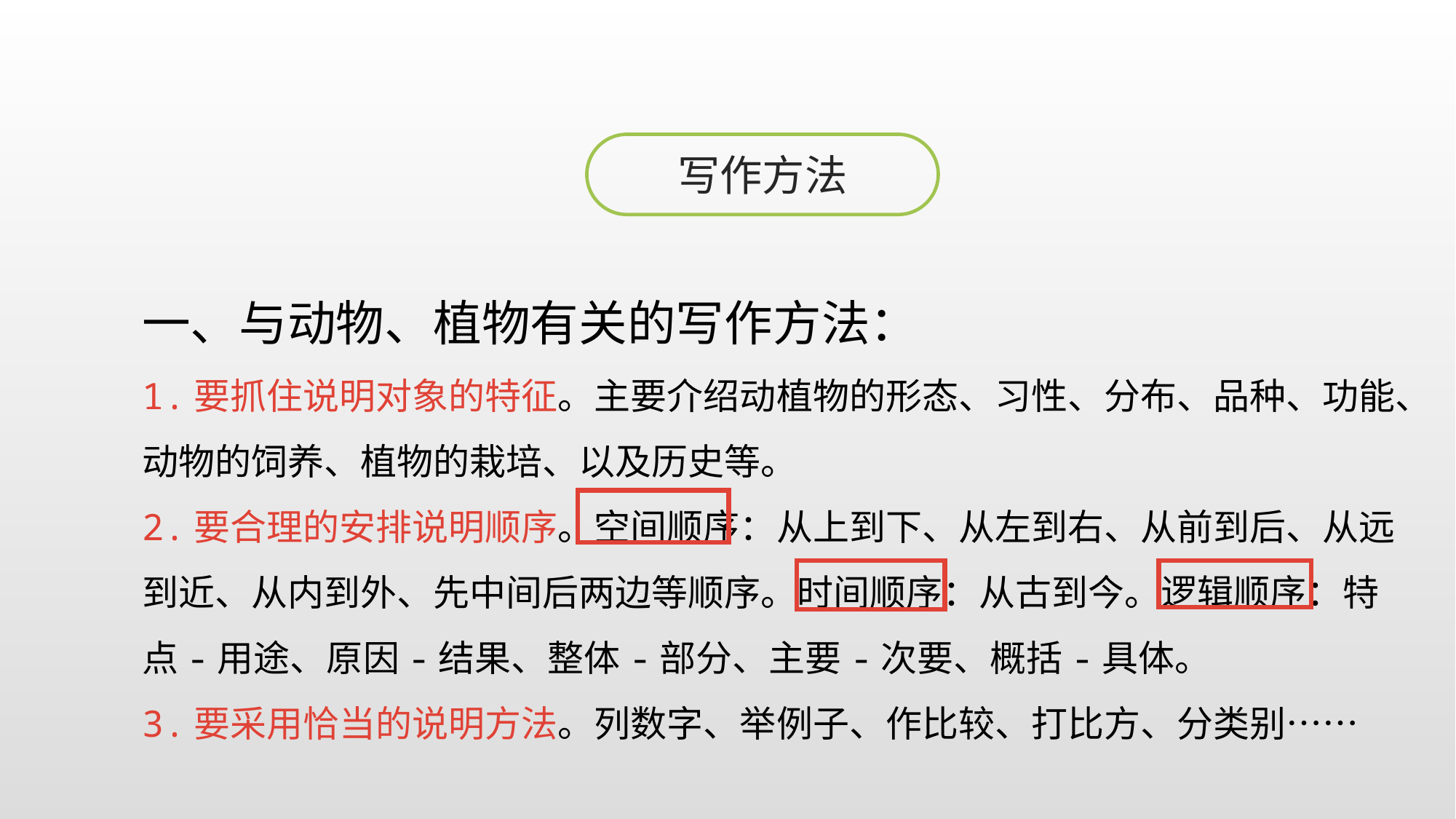

写作方法
一、与动物、植物有关的写作方法：
1.要抓住说明对象的特征。主要介绍动植物的形态、习性、分布、品种、功能、动物的饲养、植物的栽培、以及历史等。
2.要合理的安排说明顺序。空间顺序：从上到下、从左到右、从前到后、从远到近、从内到外、先中间后两边等顺序。时间顺序：从古到今。逻辑顺序：特点-用途、原因-结果、整体-部分、主要-次要、概括-具体。
3.要采用恰当的说明方法。列数字、举例子、作比较、打比方、分类别……